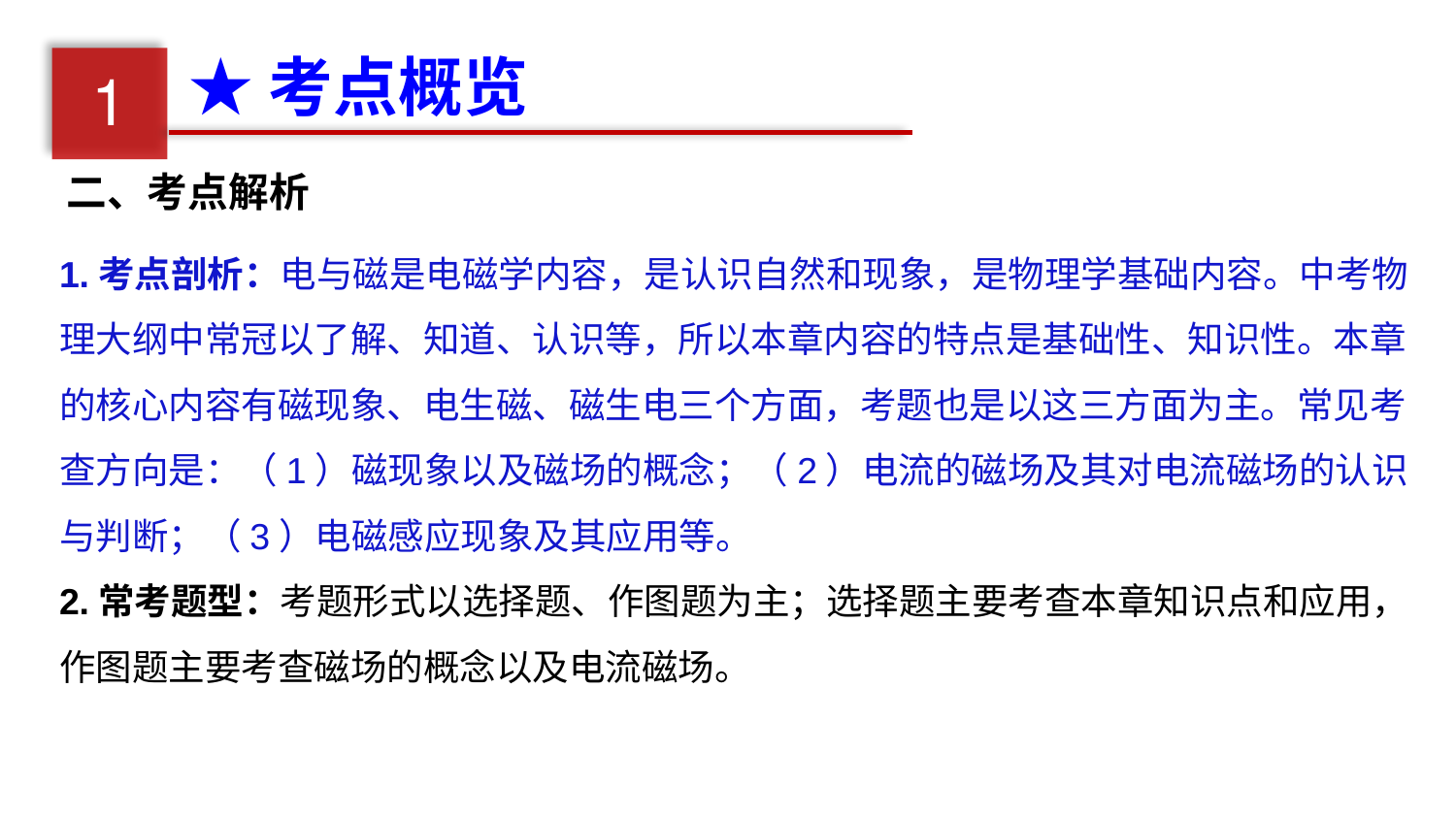

★考点概览

1
二、考点解析
1.考点剖析：电与磁是电磁学内容，是认识自然和现象，是物理学基础内容。中考物理大纲中常冠以了解、知道、认识等，所以本章内容的特点是基础性、知识性。本章的核心内容有磁现象、电生磁、磁生电三个方面，考题也是以这三方面为主。常见考查方向是：（1）磁现象以及磁场的概念；（2）电流的磁场及其对电流磁场的认识与判断；（3）电磁感应现象及其应用等。
2.常考题型：考题形式以选择题、作图题为主；选择题主要考查本章知识点和应用，作图题主要考查磁场的概念以及电流磁场。